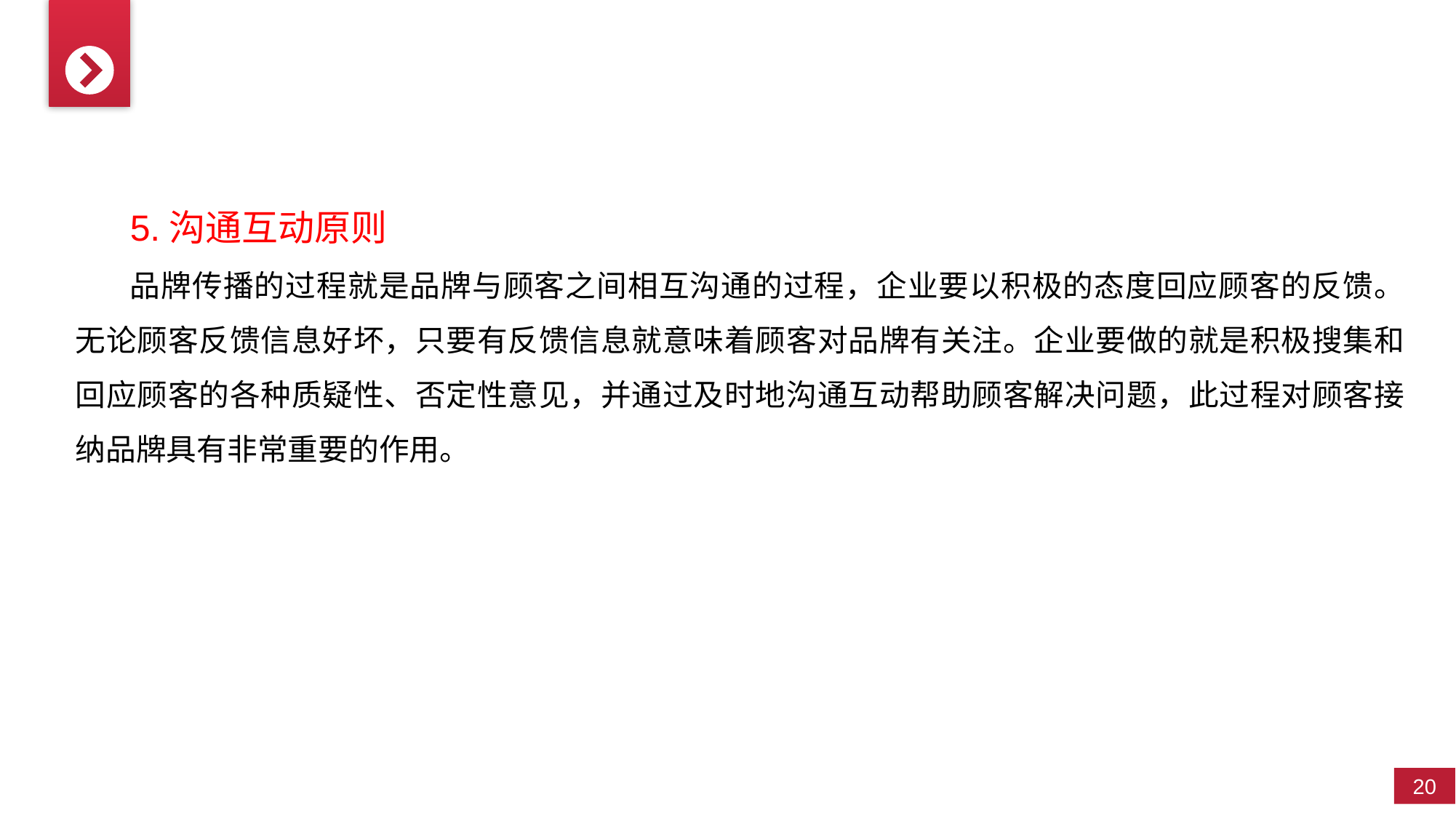

5.沟通互动原则
品牌传播的过程就是品牌与顾客之间相互沟通的过程，企业要以积极的态度回应顾客的反馈。无论顾客反馈信息好坏，只要有反馈信息就意味着顾客对品牌有关注。企业要做的就是积极搜集和回应顾客的各种质疑性、否定性意见，并通过及时地沟通互动帮助顾客解决问题，此过程对顾客接纳品牌具有非常重要的作用。